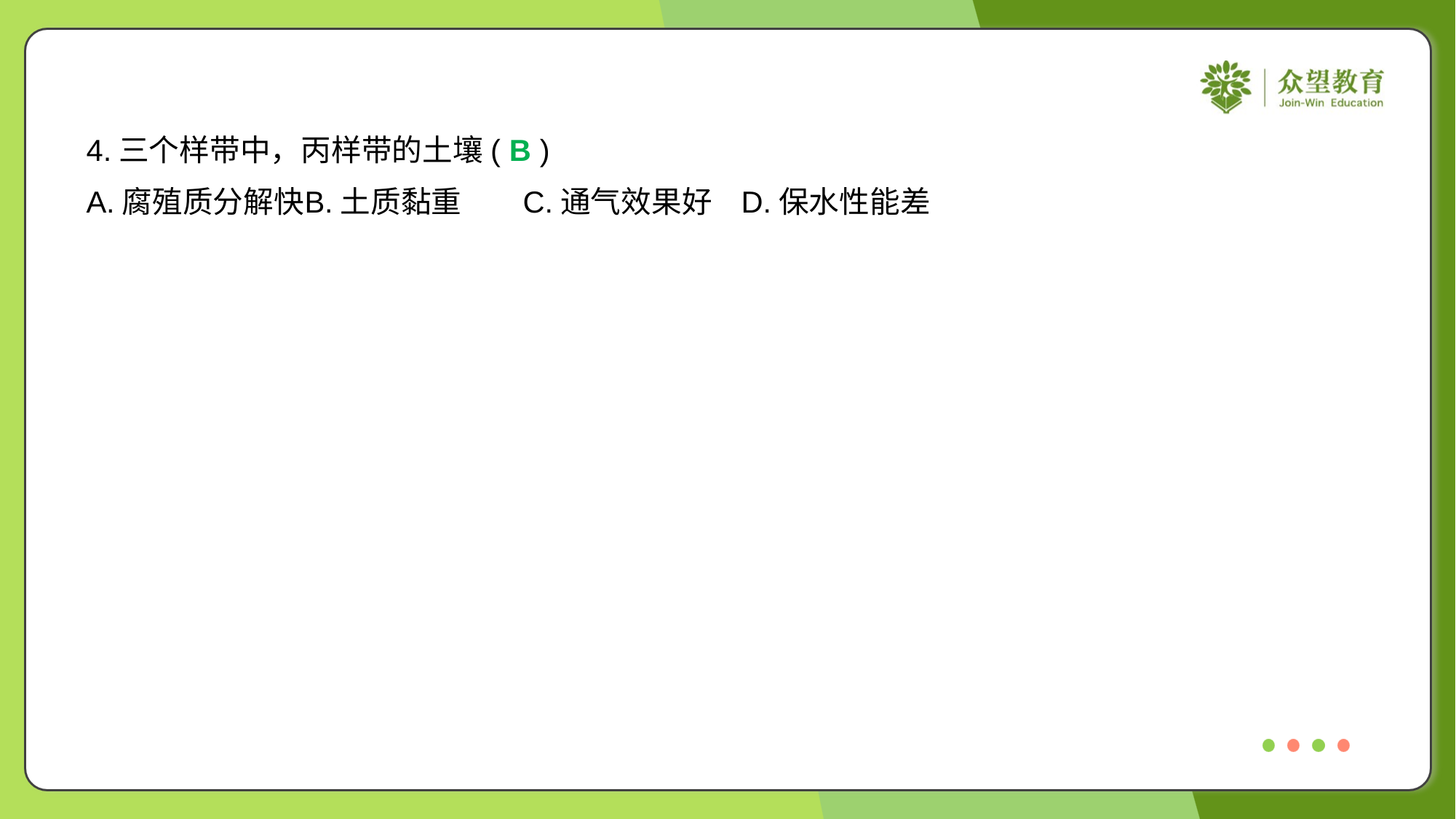

4.三个样带中，丙样带的土壤(     )
B
A.腐殖质分解快	B.土质黏重	C.通气效果好	D.保水性能差